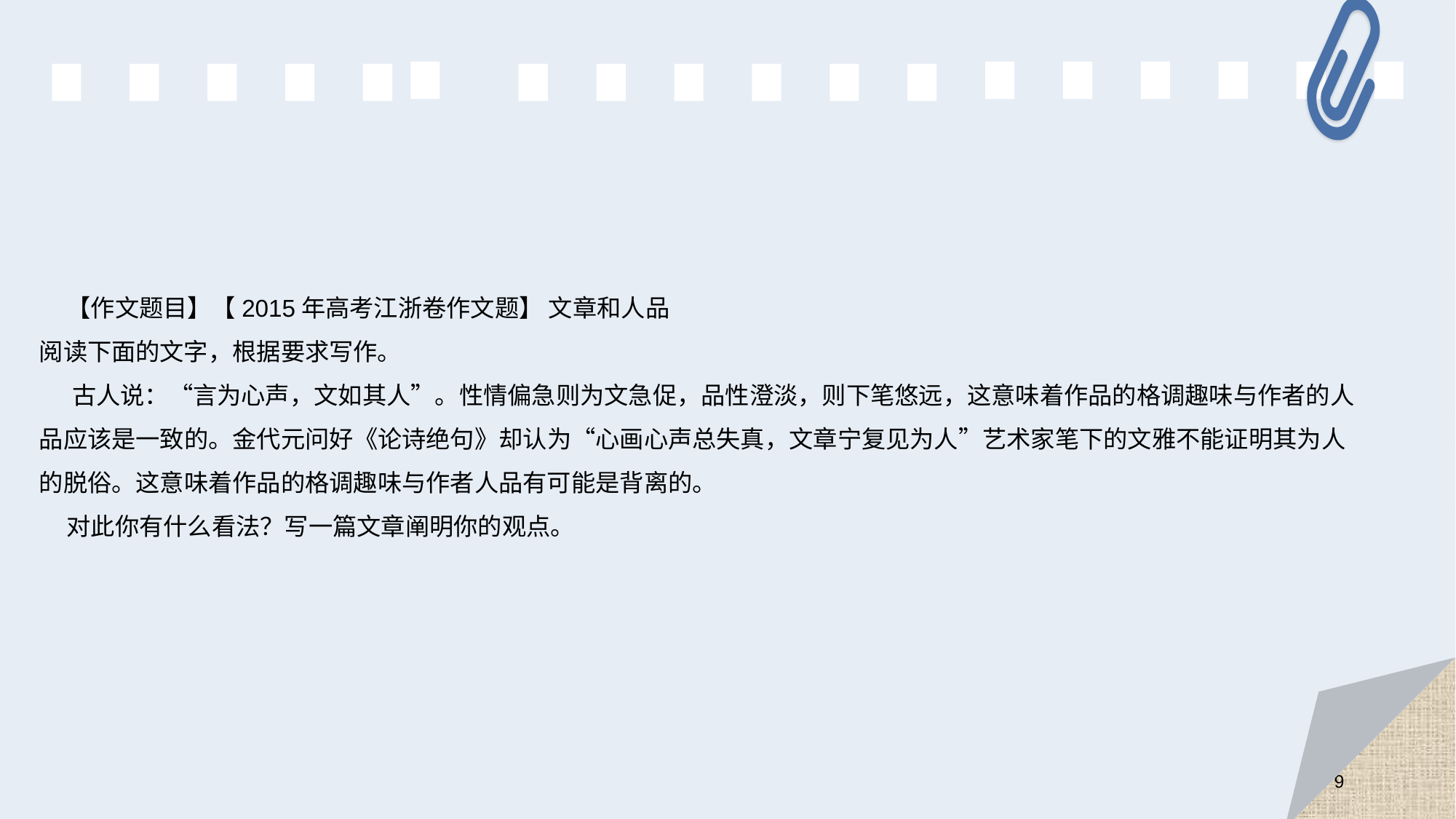

【作文题目】【2015年高考江浙卷作文题】 文章和人品
阅读下面的文字，根据要求写作。
     古人说：“言为心声，文如其人”。性情偏急则为文急促，品性澄淡，则下笔悠远，这意味着作品的格调趣味与作者的人品应该是一致的。金代元问好《论诗绝句》却认为“心画心声总失真，文章宁复见为人”艺术家笔下的文雅不能证明其为人的脱俗。这意味着作品的格调趣味与作者人品有可能是背离的。
    对此你有什么看法？写一篇文章阐明你的观点。
9